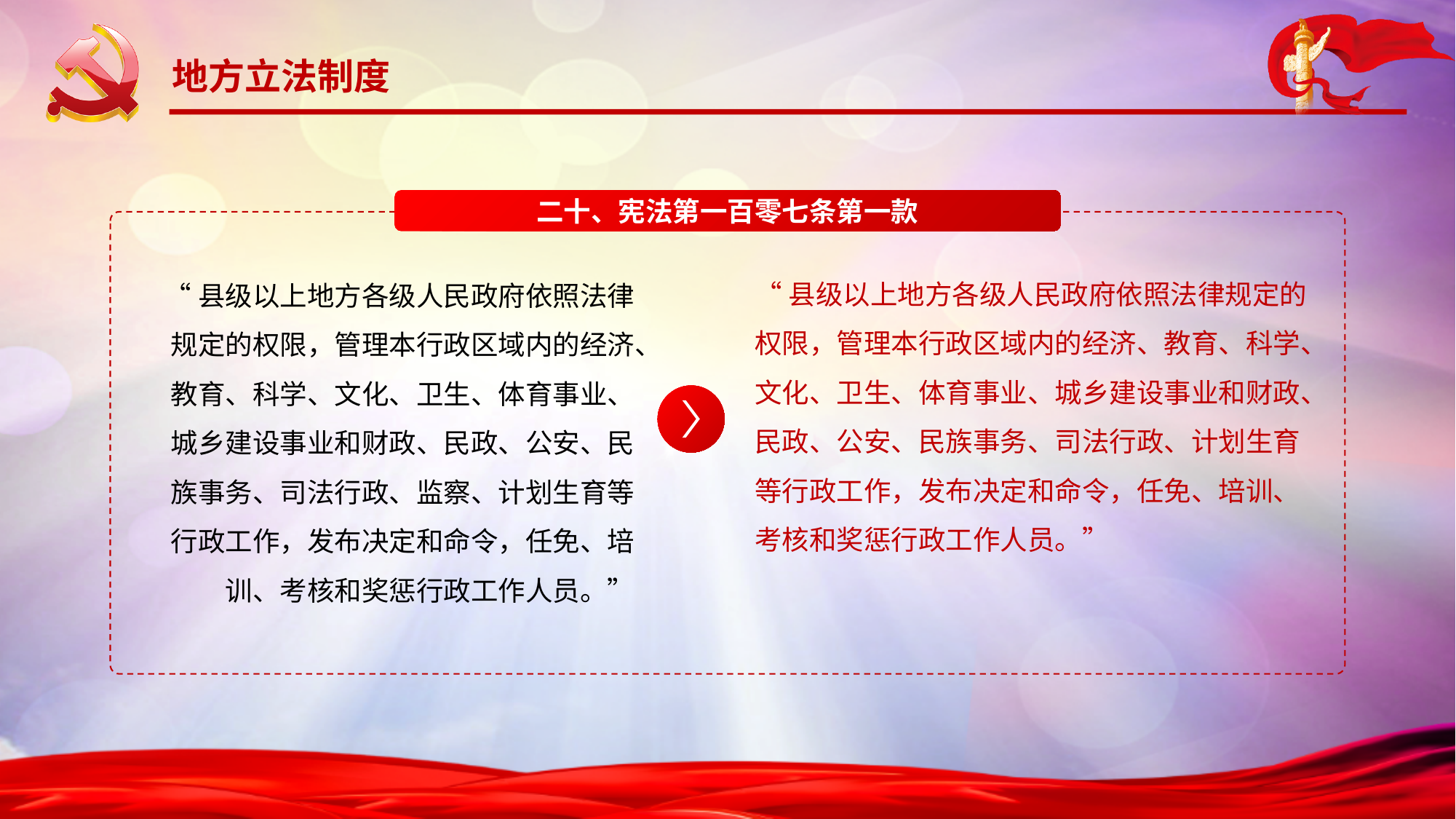

地方立法制度
二十、宪法第一百零七条第一款

“县级以上地方各级人民政府依照法律规定的权限，管理本行政区域内的经济、教育、科学、文化、卫生、体育事业、城乡建设事业和财政、民政、公安、民族事务、司法行政、计划生育等行政工作，发布决定和命令，任免、培训、考核和奖惩行政工作人员。”
“县级以上地方各级人民政府依照法律规定的权限，管理本行政区域内的经济、教育、科学、文化、卫生、体育事业、城乡建设事业和财政、民政、公安、民族事务、司法行政、监察、计划生育等行政工作，发布决定和命令，任免、培训、考核和奖惩行政工作人员。”